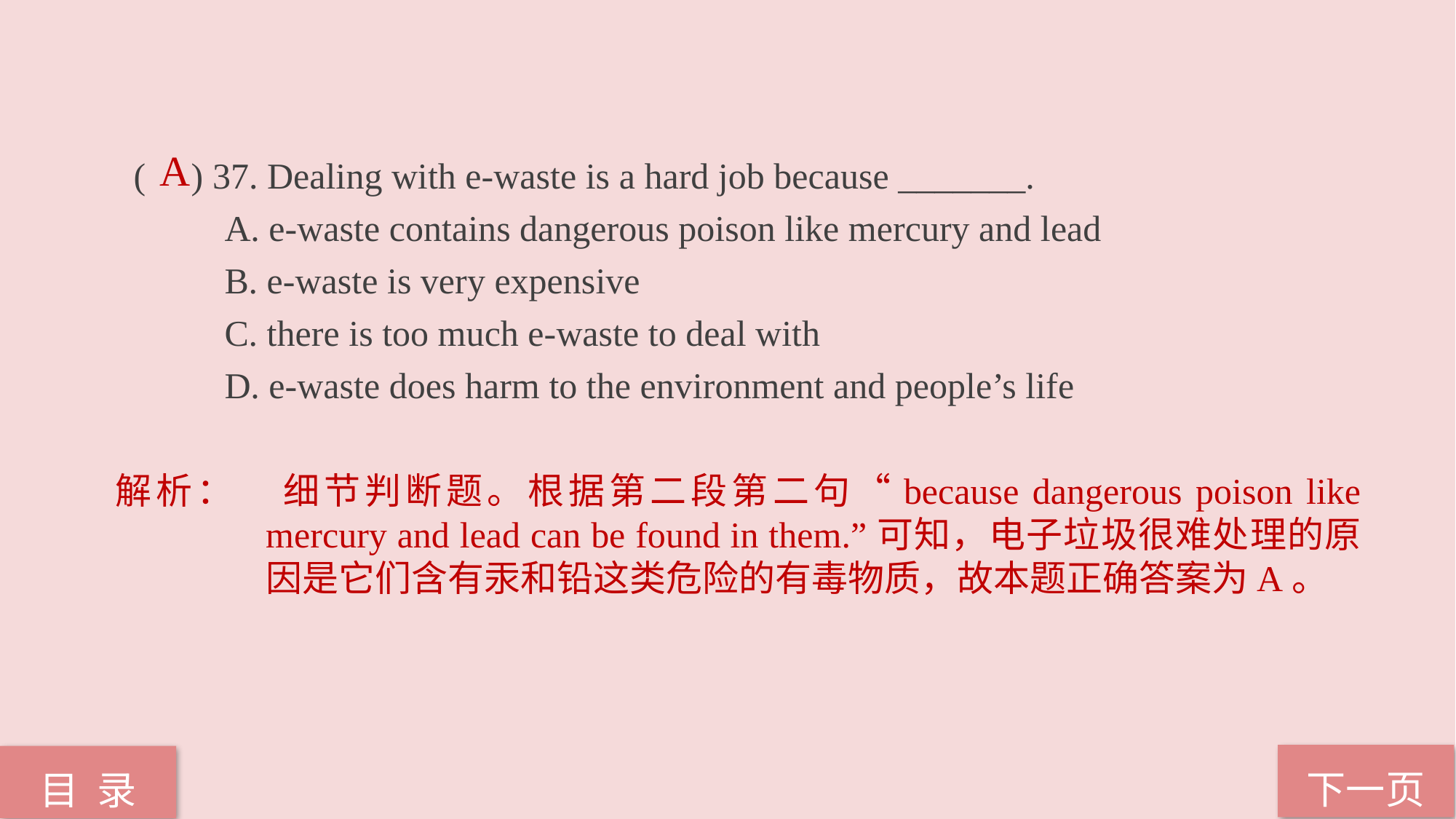

A
(     ) 37. Dealing with e-waste is a hard job because _______.
          A. e-waste contains dangerous poison like mercury and lead
          B. e-waste is very expensive
          C. there is too much e-waste to deal with
          D. e-waste does harm to the environment and people’s life
解析：	细节判断题。根据第二段第二句“because dangerous poison like mercury and lead can be found in them.”可知，电子垃圾很难处理的原因是它们含有汞和铅这类危险的有毒物质，故本题正确答案为A。